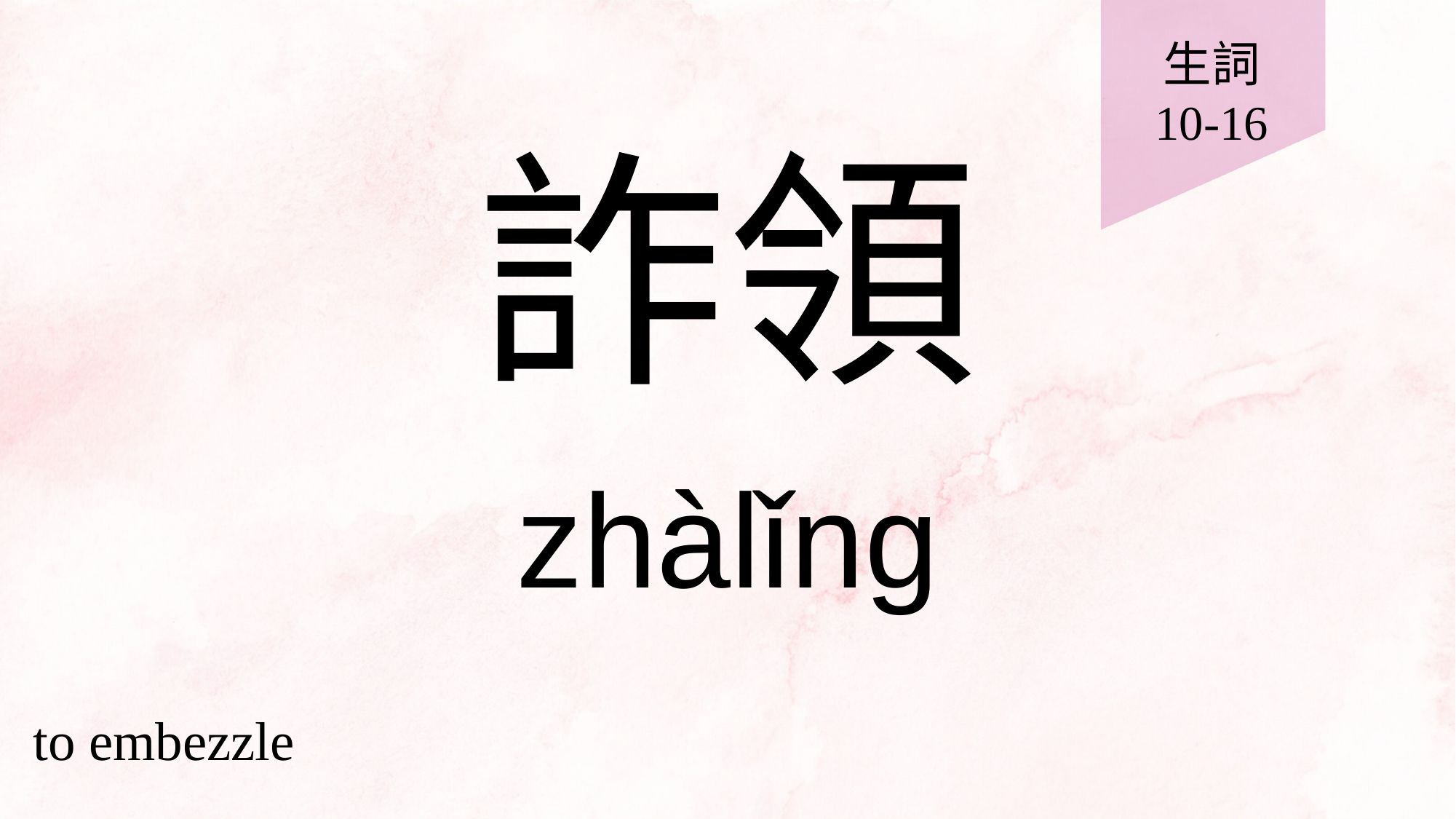

生詞
10-16
# 詐領
zhàlǐng
to embezzle